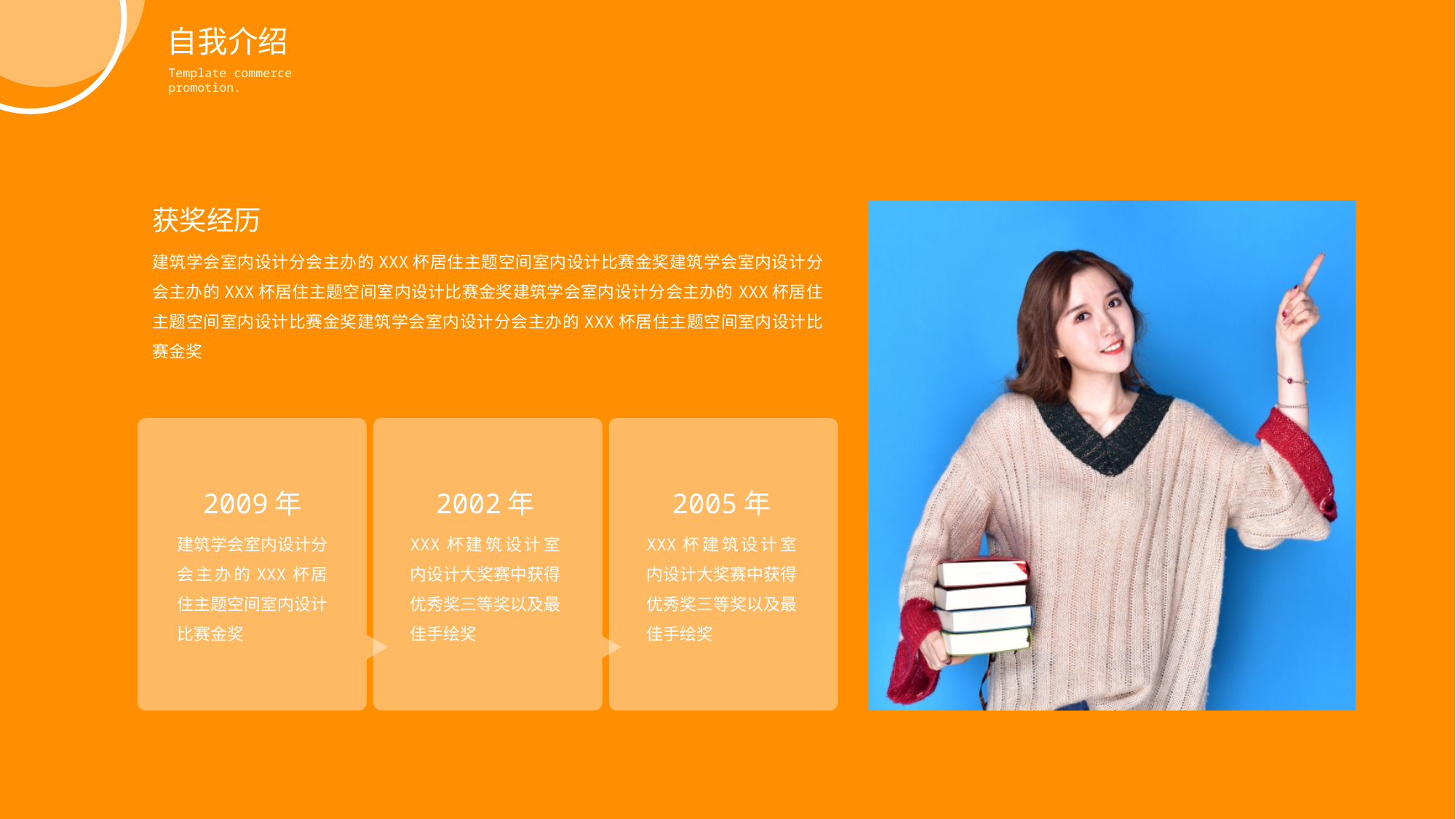

自我介绍
Template commerce promotion.
获奖经历

建筑学会室内设计分会主办的XXX杯居住主题空间室内设计比赛金奖建筑学会室内设计分会主办的XXX杯居住主题空间室内设计比赛金奖建筑学会室内设计分会主办的XXX杯居住主题空间室内设计比赛金奖建筑学会室内设计分会主办的XXX杯居住主题空间室内设计比赛金奖

2009年
2002年
2005年
建筑学会室内设计分会主办的XXX杯居住主题空间室内设计比赛金奖
XXX杯建筑设计室内设计大奖赛中获得优秀奖三等奖以及最佳手绘奖
XXX杯建筑设计室内设计大奖赛中获得优秀奖三等奖以及最佳手绘奖